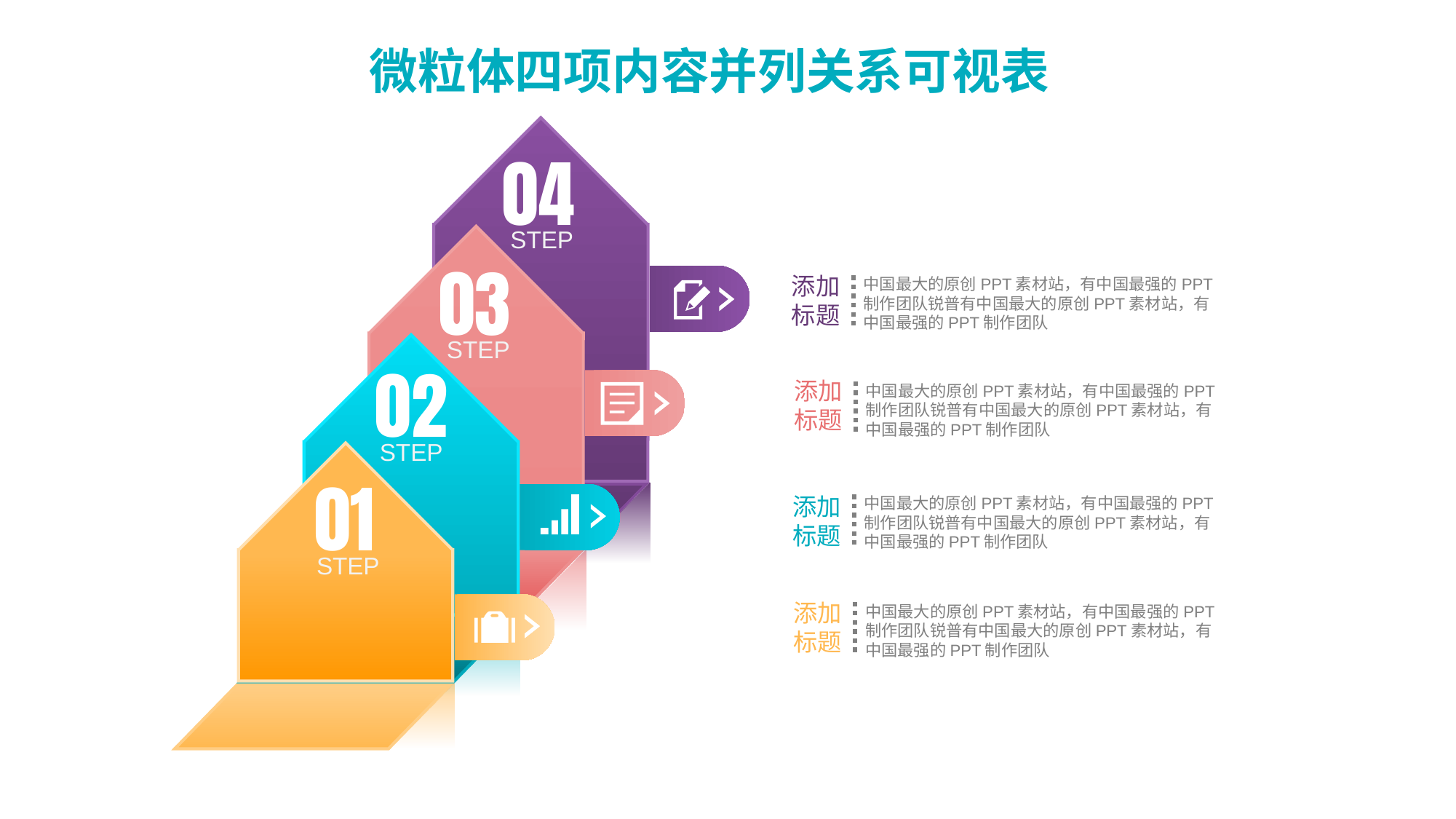

04
STEP

03
STEP

添加标题
中国最大的原创PPT素材站，有中国最强的PPT制作团队锐普有中国最大的原创PPT素材站，有中国最强的PPT制作团队

02

添加标题
中国最大的原创PPT素材站，有中国最强的PPT制作团队锐普有中国最大的原创PPT素材站，有中国最强的PPT制作团队

STEP

01
STEP

添加标题
中国最大的原创PPT素材站，有中国最强的PPT制作团队锐普有中国最大的原创PPT素材站，有中国最强的PPT制作团队

添加标题

中国最大的原创PPT素材站，有中国最强的PPT制作团队锐普有中国最大的原创PPT素材站，有中国最强的PPT制作团队